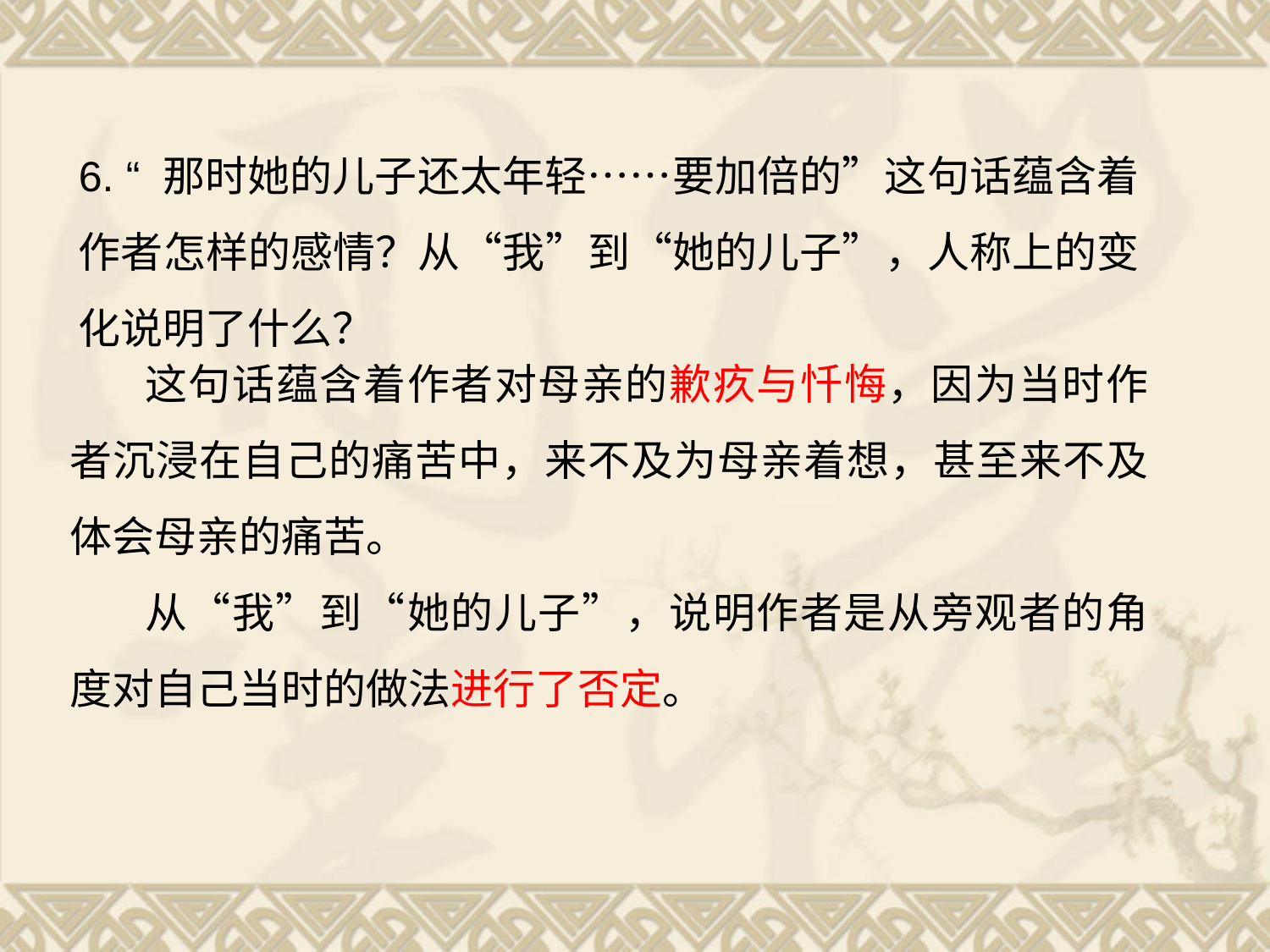

6. “ 那时她的儿子还太年轻……要加倍的”这句话蕴含着作者怎样的感情？从“我”到“她的儿子”，人称上的变化说明了什么？
这句话蕴含着作者对母亲的歉疚与忏悔，因为当时作者沉浸在自己的痛苦中，来不及为母亲着想，甚至来不及体会母亲的痛苦。
从“我”到“她的儿子”，说明作者是从旁观者的角度对自己当时的做法进行了否定。